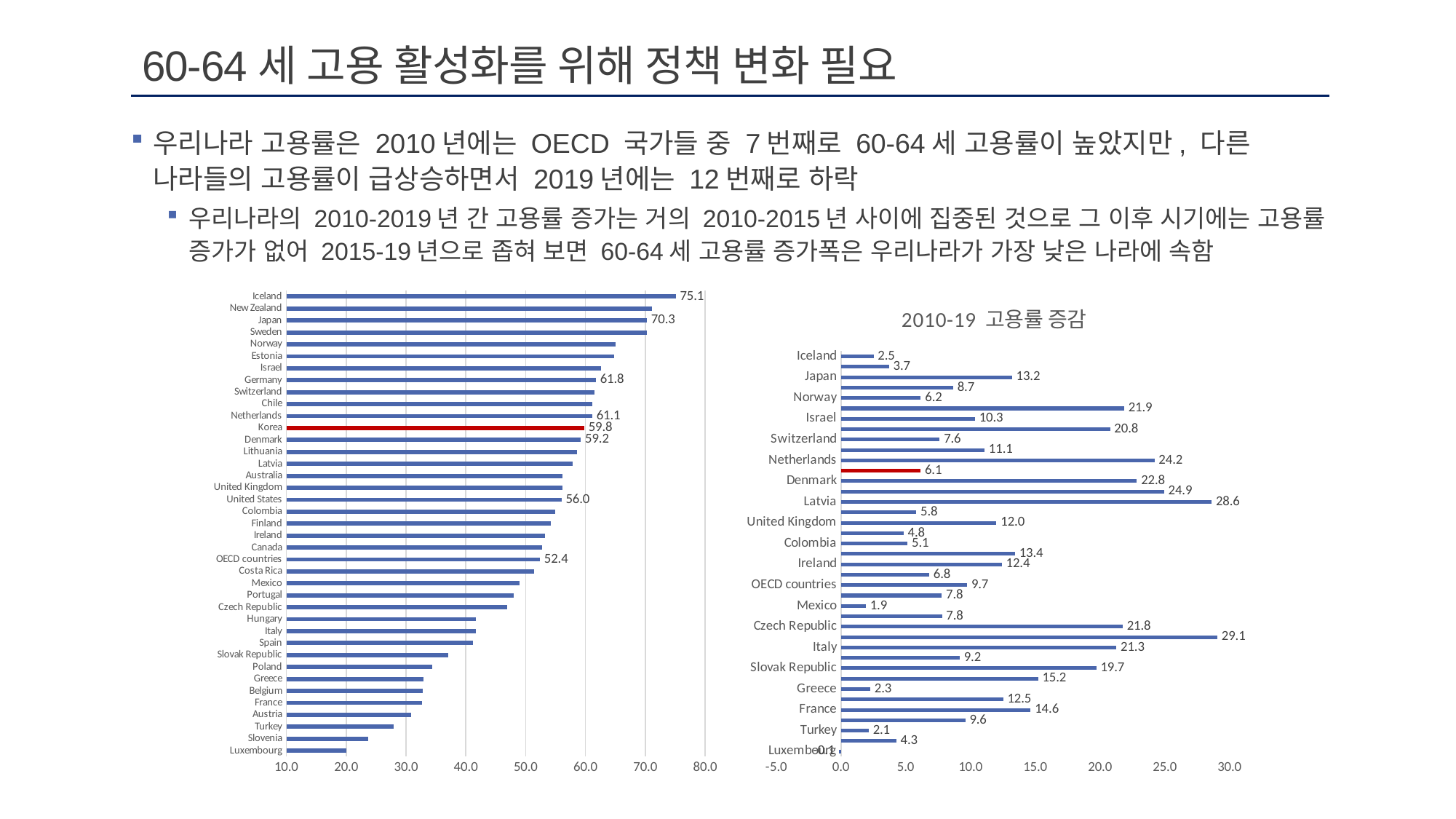

# 60-64세 고용 활성화를 위해 정책 변화 필요
우리나라 고용률은 2010년에는 OECD 국가들 중 7번째로 60-64세 고용률이 높았지만, 다른 나라들의 고용률이 급상승하면서 2019년에는 12번째로 하락
우리나라의 2010-2019년 간 고용률 증가는 거의 2010-2015년 사이에 집중된 것으로 그 이후 시기에는 고용률 증가가 없어 2015-19년으로 좁혀 보면 60-64세 고용률 증가폭은 우리나라가 가장 낮은 나라에 속함

### Chart:

| Category | 2010-19 고용률 증감 |
|---|---|
| Luxembourg | -0.13510222561419027 |
| Slovenia | 4.277180189068588 |
| Turkey | 2.1365986910501 |
| Austria | 9.601811936930499 |
| France | 14.648579993358993 |
| Belgium | 12.524838338601903 |
| Greece | 2.257012314912682 |
| Poland | 15.223177578072296 |
| Slovak Republic | 19.716559995128833 |
| Spain | 9.163855040255804 |
| Italy | 21.266319812324067 |
| Hungary | 29.065902716417483 |
| Czech Republic | 21.75089825185705 |
| Portugal | 7.796898227351271 |
| Mexico | 1.918782142856763 |
| Costa Rica | 7.782707785021145 |
| OECD countries | 9.734717603481535 |
| Canada | 6.813743991340573 |
| Ireland | 12.41954524934733 |
| Finland | 13.440618349220962 |
| Colombia | 5.143100072868599 |
| United States | 4.836790441470924 |
| United Kingdom | 12.010360407468625 |
| Australia | 5.818685571313786 |
| Latvia | 28.62121589420386 |
| Lithuania | 24.944719709603454 |
| Denmark | 22.847467065592326 |
| Korea | 6.1411698560344945 |
| Netherlands | 24.20200482843326 |
| Chile | 11.089523687719108 |
| Switzerland | 7.614899511692066 |
| Germany | 20.776361972403215 |
| Israel | 10.341452264444044 |
| Estonia | 21.870912616007615 |
| Norway | 6.165149349298503 |
| Sweden | 8.660732059894649 |
| Japan | 13.206756945413936 |
| New Zealand | 3.7142211849033515 |
| Iceland | 2.5225029390617806 |

### Chart

| Category | 2019 |
|---|---|
| Luxembourg | 19.96466840978773 |
| Slovenia | 23.73277479995516 |
| Turkey | 27.92766934557979 |
| Austria | 30.89664306032653 |
| France | 32.6551739573458 |
| Belgium | 32.75700371710777 |
| Greece | 32.87311936273398 |
| Poland | 34.33316081095398 |
| Slovak Republic | 37.02619150538254 |
| Spain | 41.21102783111297 |
| Italy | 41.66504796674044 |
| Hungary | 41.68429979354988 |
| Czech Republic | 46.95605315694603 |
| Portugal | 48.03032332119072 |
| Mexico | 48.94309014964017 |
| Costa Rica | 51.44009406423407 |
| OECD countries | 52.39064885393943 |
| Canada | 52.76426773495344 |
| Ireland | 53.26771463506159 |
| Finland | 54.1813590899617 |
| Colombia | 55.00049358690271 |
| United States | 55.99747780957463 |
| United Kingdom | 56.15460885427134 |
| Australia | 56.15676160017754 |
| Latvia | 57.9123323612977 |
| Lithuania | 58.6376805321058 |
| Denmark | 59.23009907221755 |
| Korea | 59.7959534407472 |
| Netherlands | 61.13974400768807 |
| Chile | 61.15124447892918 |
| Switzerland | 61.5099849421787 |
| Germany | 61.75996852978027 |
| Israel | 62.55573698690717 |
| Estonia | 64.84549422896502 |
| Norway | 65.04670287943686 |
| Sweden | 70.24501800418703 |
| Japan | 70.29177718832891 |
| New Zealand | 71.10552553272944 |
| Iceland | 75.11266799913639 |